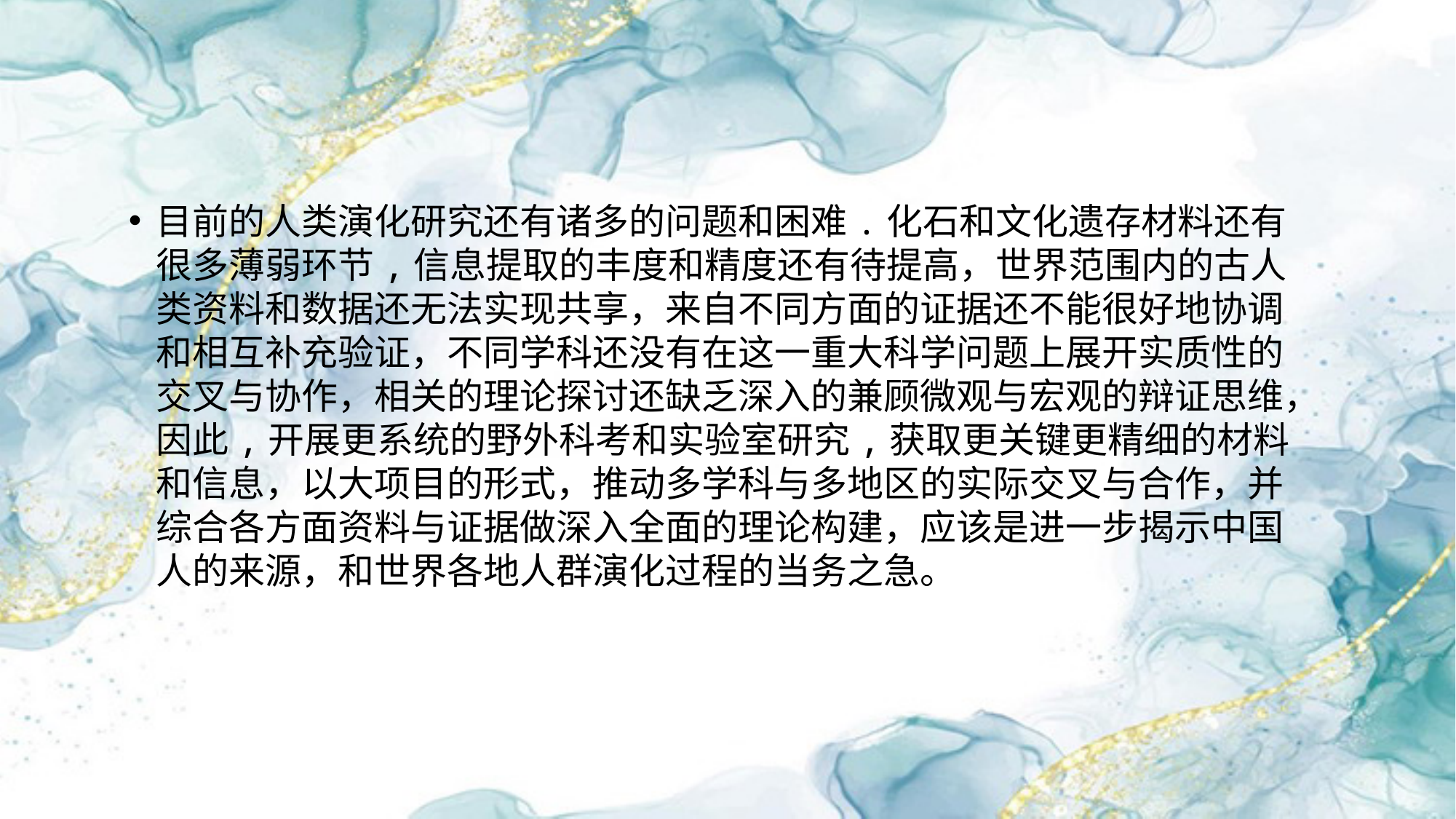

目前的人类演化研究还有诸多的问题和困难.化石和文化遗存材料还有很多薄弱环节,信息提取的丰度和精度还有待提高，世界范围内的古人类资料和数据还无法实现共享，来自不同方面的证据还不能很好地协调和相互补充验证，不同学科还没有在这一重大科学问题上展开实质性的交叉与协作，相关的理论探讨还缺乏深入的兼顾微观与宏观的辩证思维，因此,开展更系统的野外科考和实验室研究,获取更关键更精细的材料和信息，以大项目的形式，推动多学科与多地区的实际交叉与合作，并综合各方面资料与证据做深入全面的理论构建，应该是进一步揭示中国人的来源，和世界各地人群演化过程的当务之急。